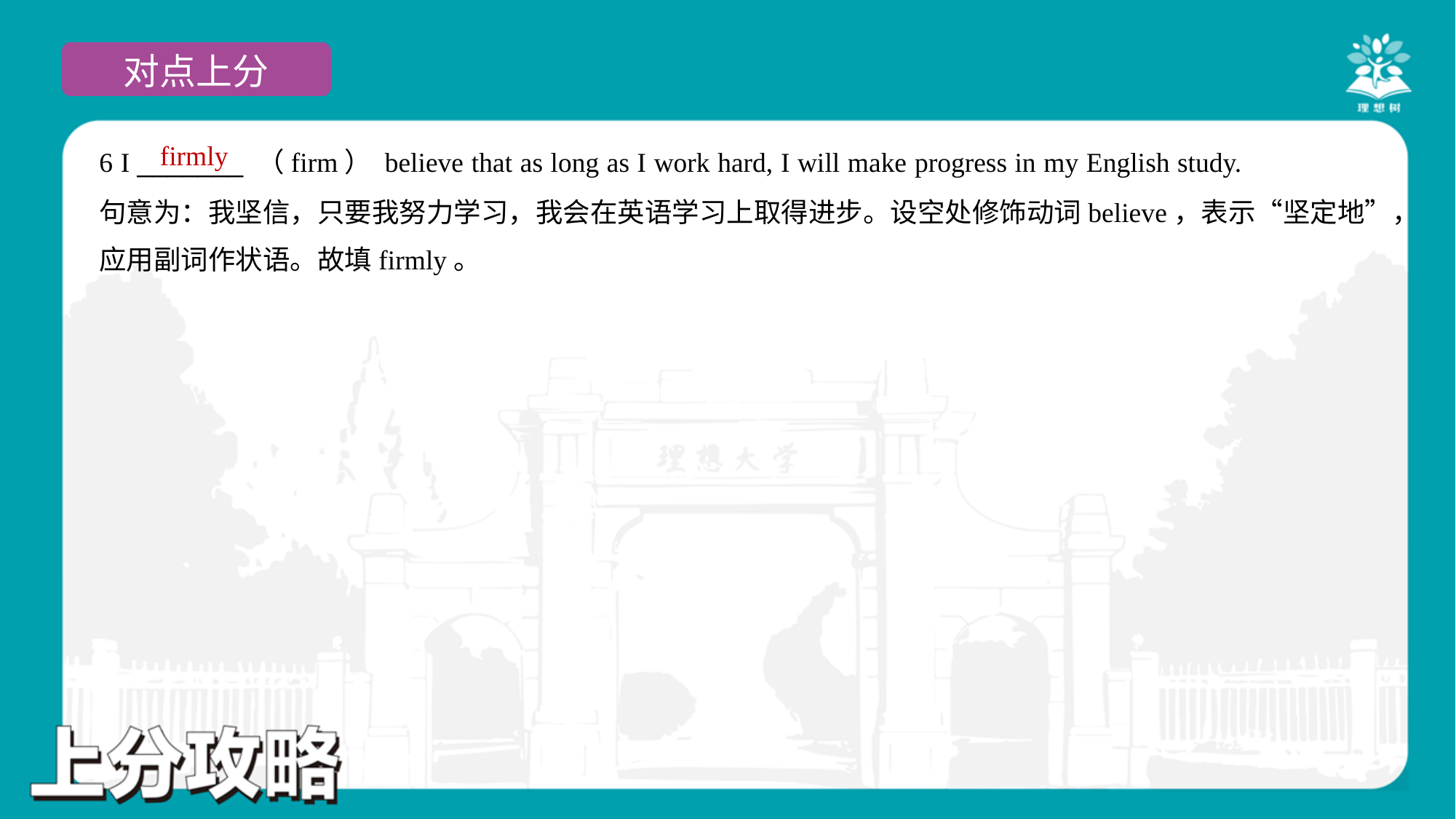

firmly
6 I _______ （firm） believe that as long as I work hard, I will make progress in my English study.
句意为：我坚信，只要我努力学习，我会在英语学习上取得进步。设空处修饰动词believe，表示“坚定地”，
应用副词作状语。故填firmly。